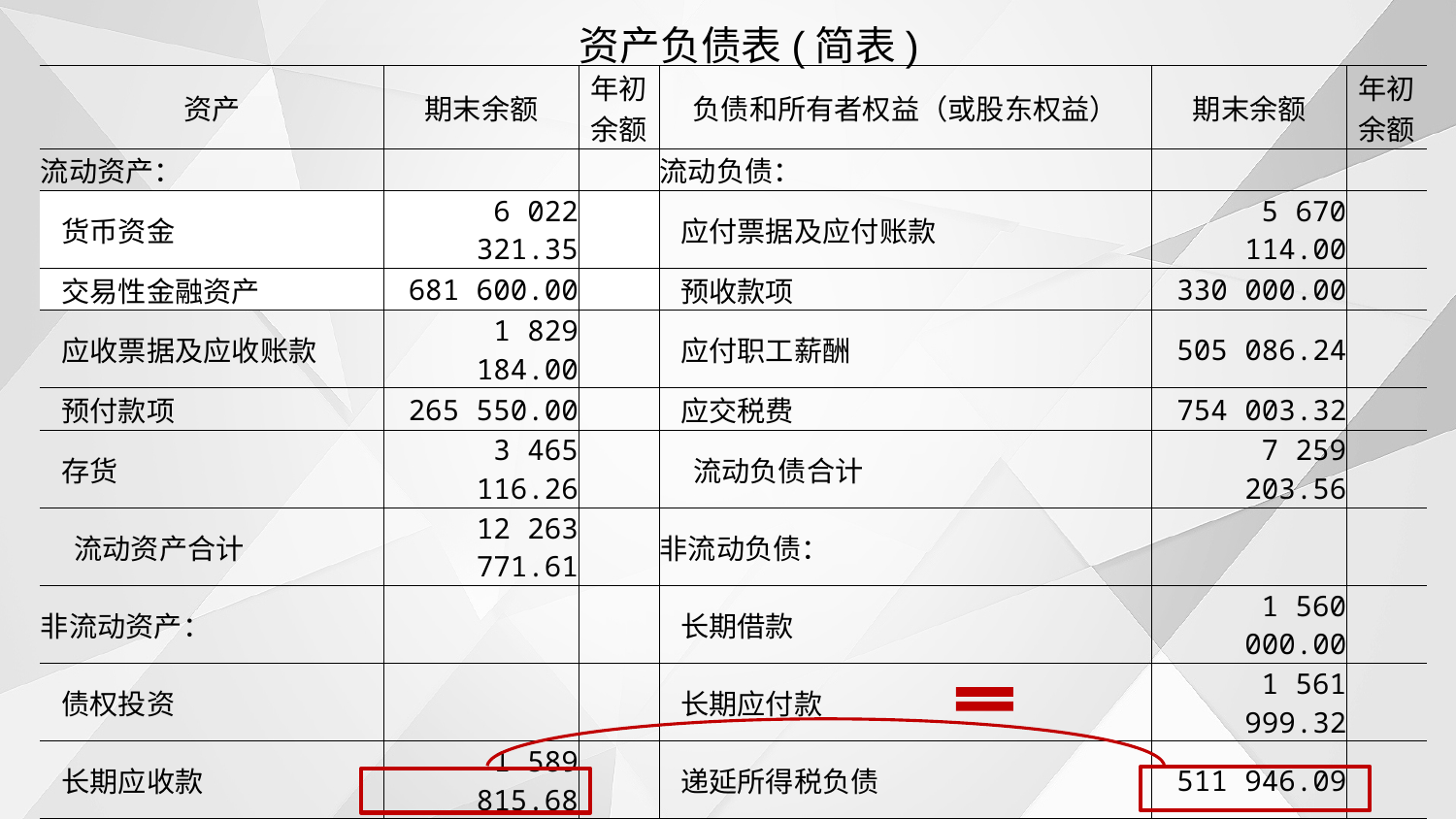

资产负债表(简表)
| 资产 | 期末余额 | 年初余额 | 负债和所有者权益（或股东权益） | 期末余额 | 年初余额 |
| --- | --- | --- | --- | --- | --- |
| 流动资产： |  |  | 流动负债： |  |  |
| 货币资金 | 6 022 321.35 |  | 应付票据及应付账款 | 5 670 114.00 |  |
| 交易性金融资产 | 681 600.00 |  | 预收款项 | 330 000.00 |  |
| 应收票据及应收账款 | 1 829 184.00 |  | 应付职工薪酬 | 505 086.24 |  |
| 预付款项 | 265 550.00 |  | 应交税费 | 754 003.32 |  |
| 存货 | 3 465 116.26 |  | 流动负债合计 | 7 259 203.56 |  |
| 流动资产合计 | 12 263 771.61 |  | 非流动负债： |  |  |
| 非流动资产： |  |  | 长期借款 | 1 560 000.00 |  |
| 债权投资 |  |  | 长期应付款 | 1 561 999.32 |  |
| 长期应收款 | 1 589 815.68 |  | 递延所得税负债 | 511 946.09 |  |
| 投资性房地产 | 5 885 000.00 |  | 非流动负债合计 | 3 633 945.41 |  |
| 固定资产 | 19 964 339.20 |  | 负债合计 | 10 893 148.97 |  |
| 在建工程 | 1 639 800.00 |  | 所有者权益（或股东权益）： |  |  |
| 无形资产 | 11 848 450.00 |  | 实收资本（或股本） | 20 000 000.00 |  |
| 递延所得税资产 | 435 321.40 |  | 其他综合收益 | 156 750.00 |  |
| 其他非流动资产 |  |  | 盈余公积 | 2 257 659.90 |  |
| 非流动资产合计 | 41 362 726.28 |  | 未分配利润 | 20 318 939.02 |  |
|  |  |  | 所有者权益（或股东权益）合计 | 42 733 348.92 |  |
| 资产总计 | 53 626 497.89 |  | 负债和所有者权益（或股东权益）总计 | 53 626 497.89 |  |